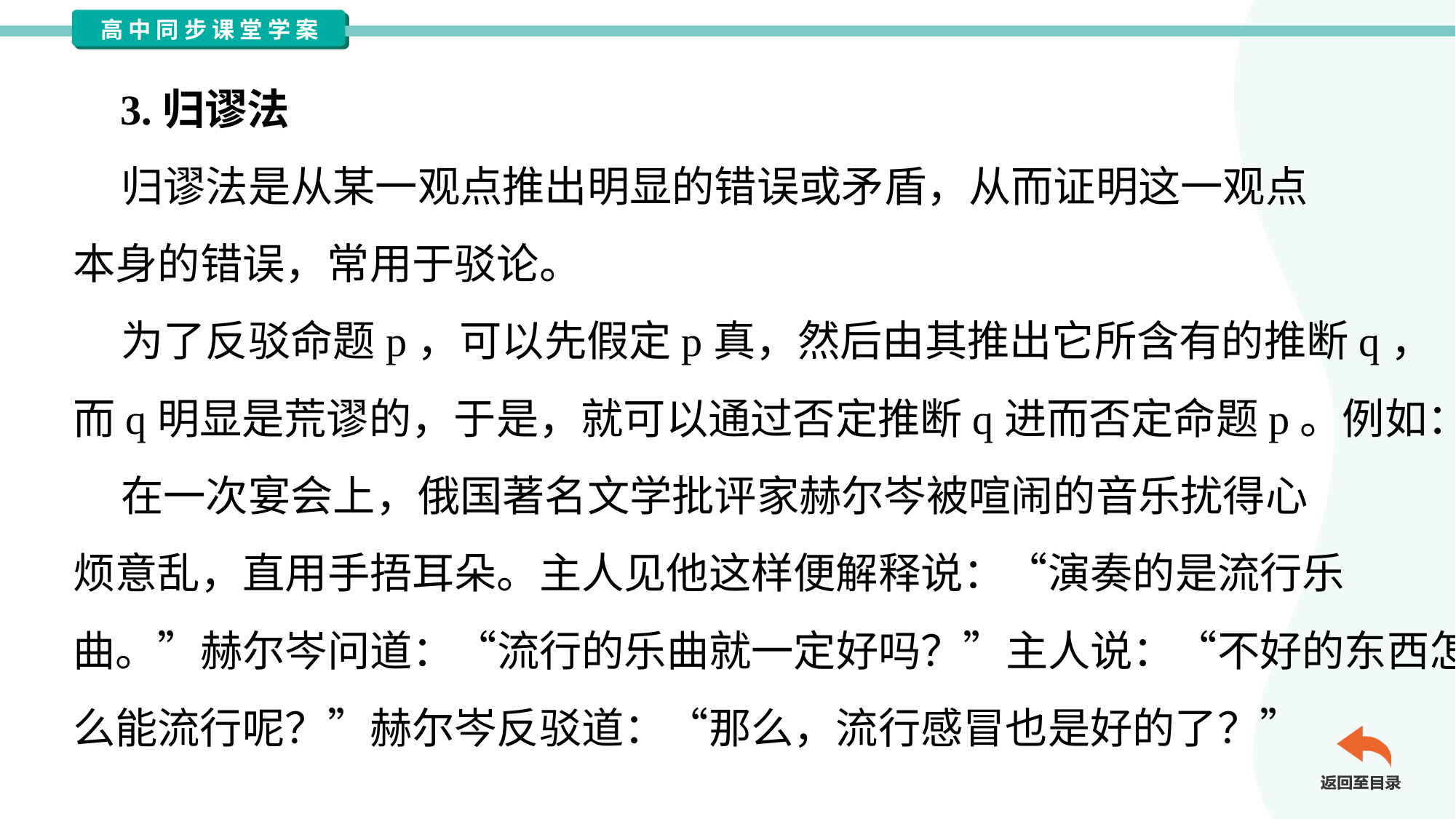

3.归谬法
    归谬法是从某一观点推出明显的错误或矛盾，从而证明这一观点
本身的错误，常用于驳论。
    为了反驳命题p，可以先假定p真，然后由其推出它所含有的推断q，
而q明显是荒谬的，于是，就可以通过否定推断q进而否定命题p。例如：
    在一次宴会上，俄国著名文学批评家赫尔岑被喧闹的音乐扰得心
烦意乱，直用手捂耳朵。主人见他这样便解释说：“演奏的是流行乐
曲。”赫尔岑问道：“流行的乐曲就一定好吗？”主人说：“不好的东西怎
么能流行呢？”赫尔岑反驳道：“那么，流行感冒也是好的了？”